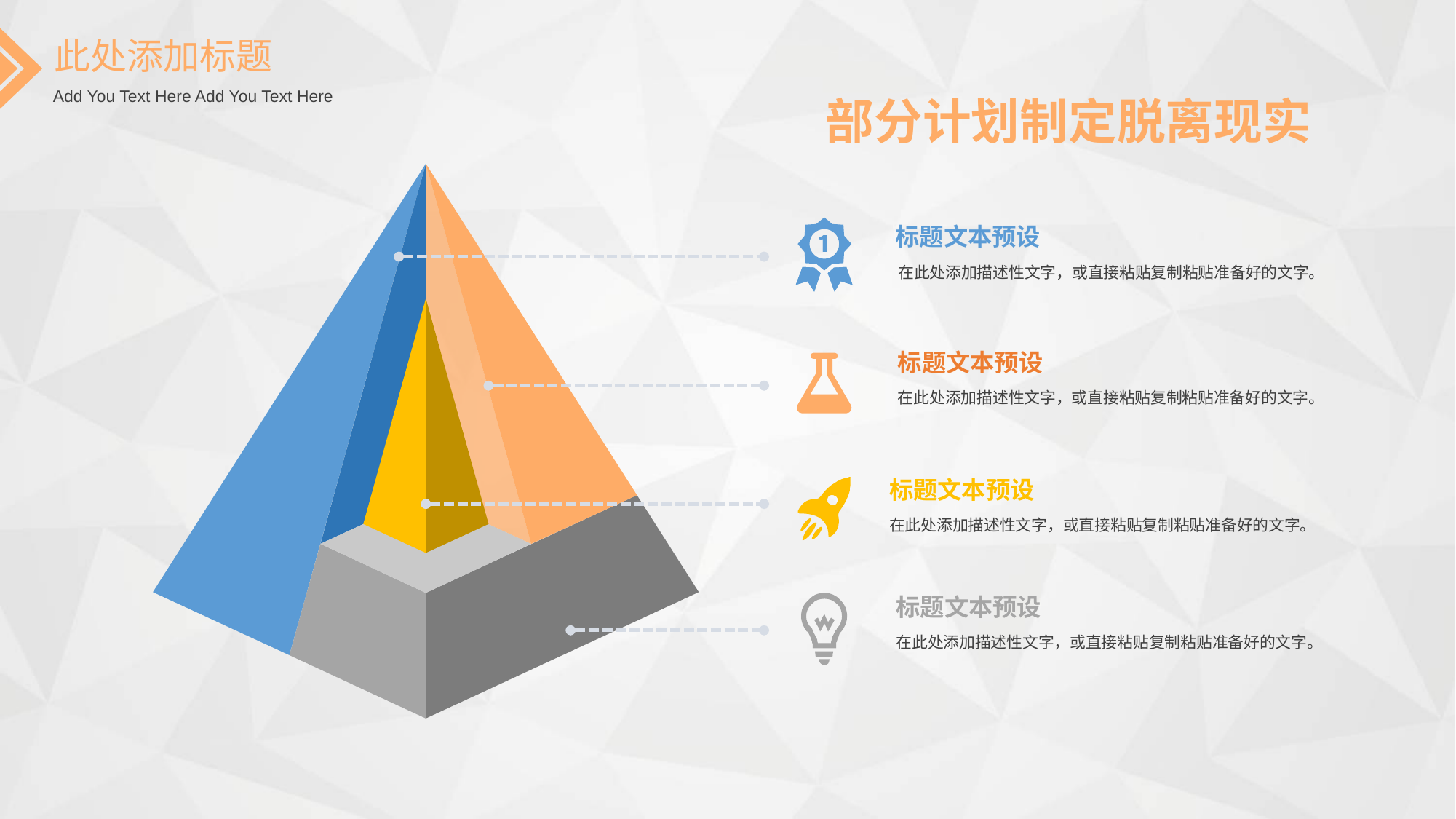

此处添加标题
Add You Text Here Add You Text Here
部分计划制定脱离现实

标题文本预设
在此处添加描述性文字，或直接粘贴复制粘贴准备好的文字。
标题文本预设
在此处添加描述性文字，或直接粘贴复制粘贴准备好的文字。

标题文本预设
在此处添加描述性文字，或直接粘贴复制粘贴准备好的文字。

标题文本预设
在此处添加描述性文字，或直接粘贴复制粘贴准备好的文字。